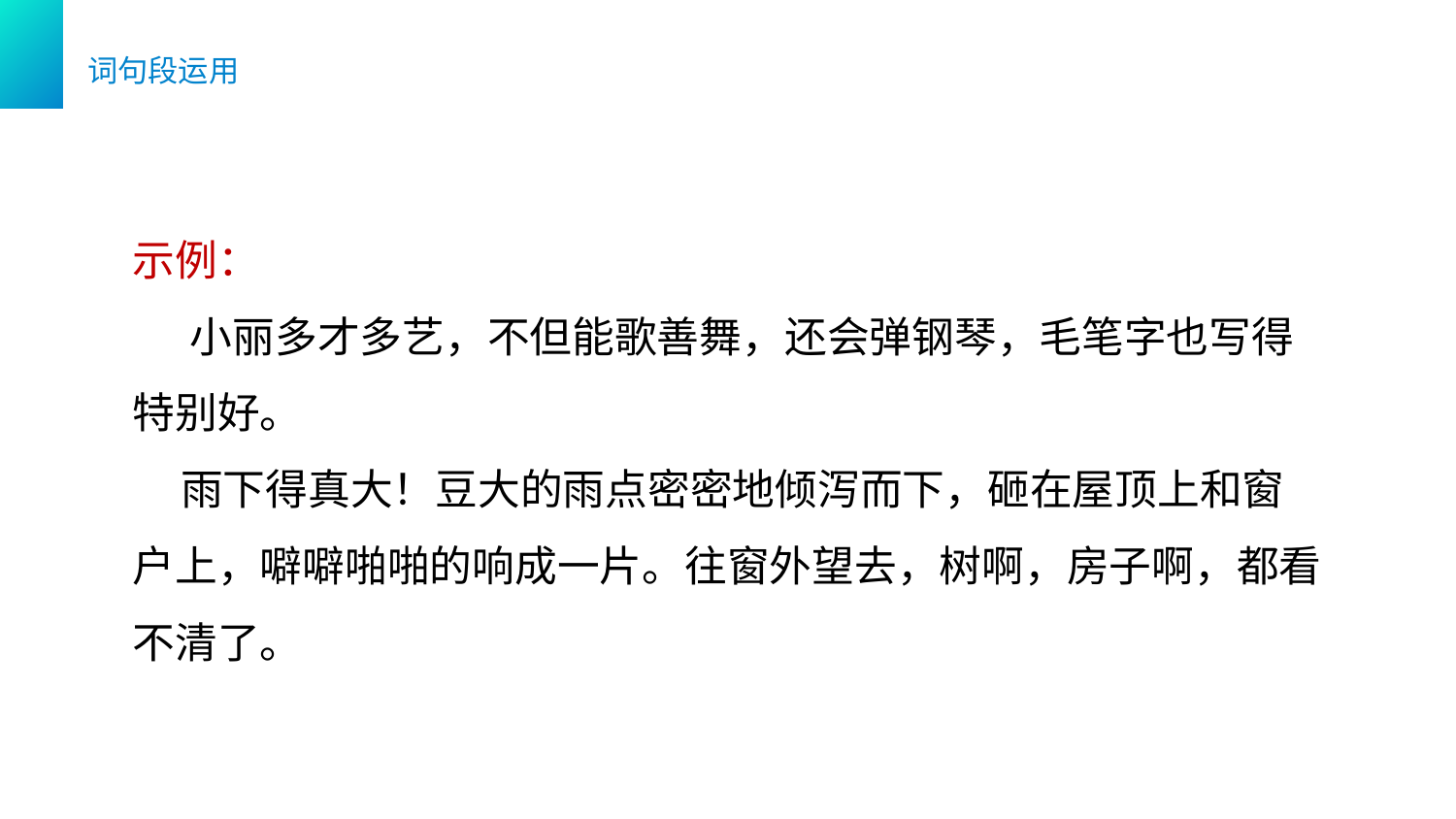

词句段运用
示例：
     小丽多才多艺，不但能歌善舞，还会弹钢琴，毛笔字也写得特别好。
    雨下得真大！豆大的雨点密密地倾泻而下，砸在屋顶上和窗户上，噼噼啪啪的响成一片。往窗外望去，树啊，房子啊，都看不清了。